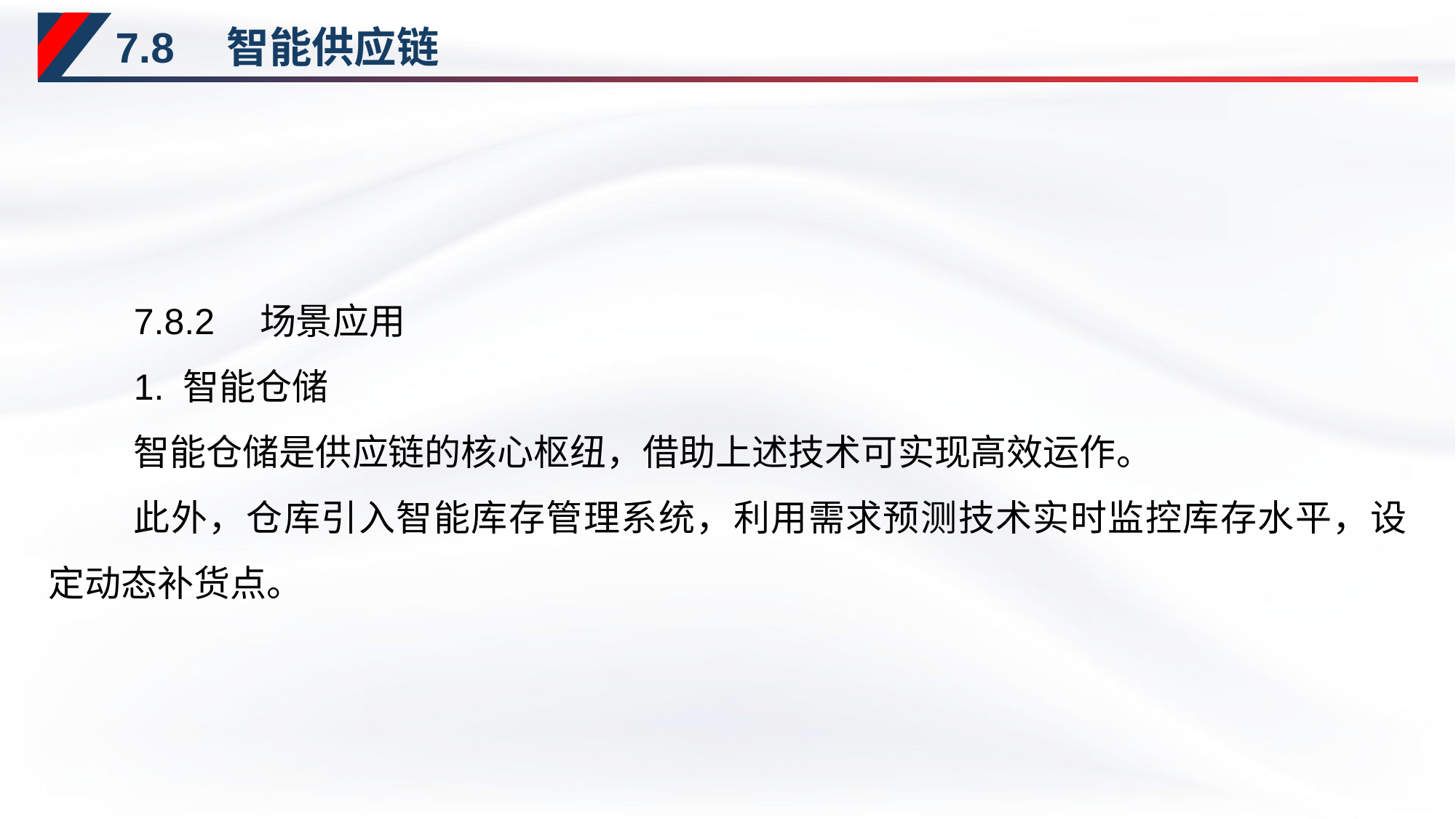

# 7.8　智能供应链
7.8.2　场景应用
1. 智能仓储
智能仓储是供应链的核心枢纽，借助上述技术可实现高效运作。
此外，仓库引入智能库存管理系统，利用需求预测技术实时监控库存水平，设定动态补货点。